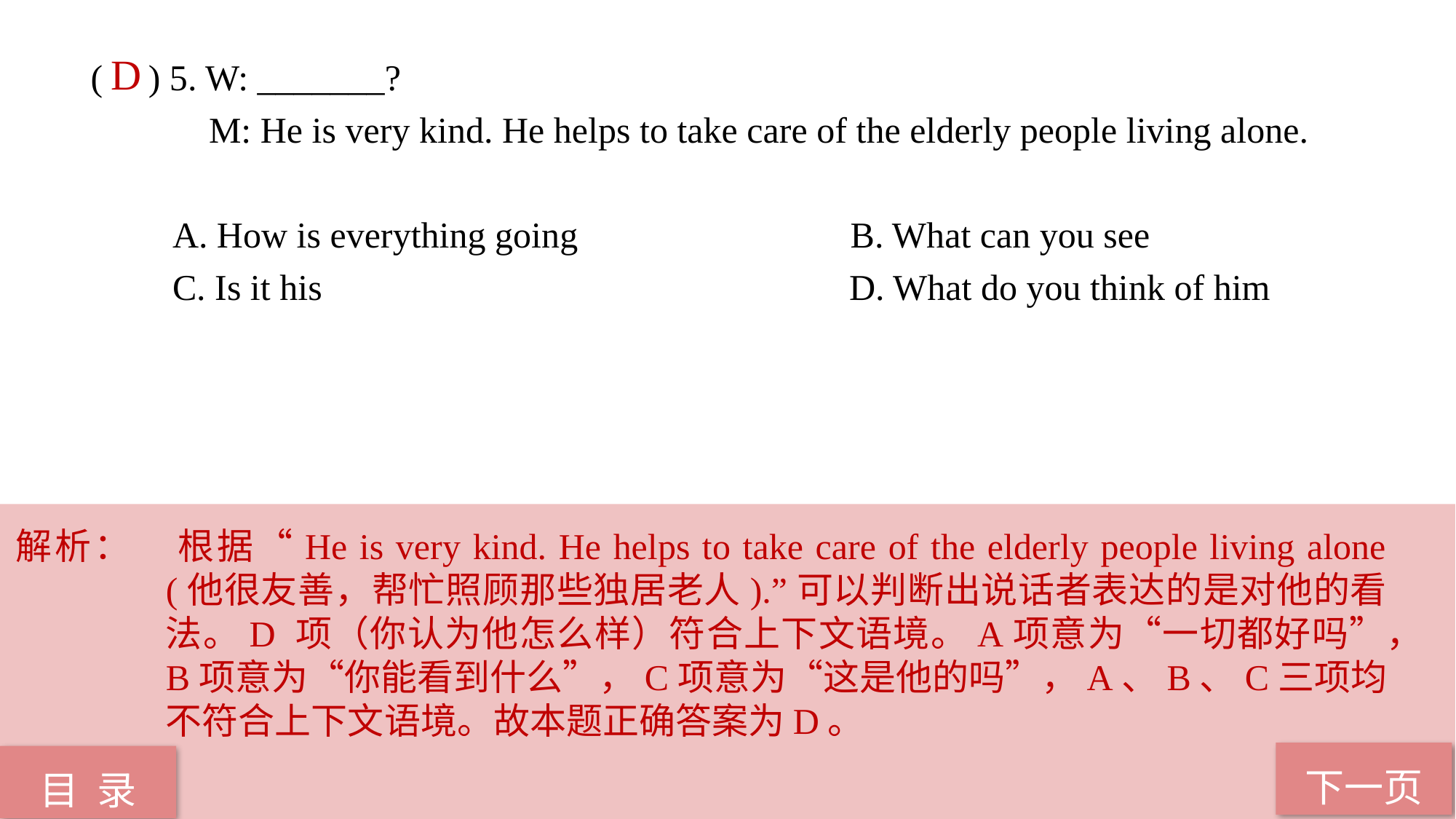

(     ) 5. W: _______?
             M: He is very kind. He helps to take care of the elderly people living alone.

         A. How is everything going                              B. What can you see
         C. Is it his                                                          D. What do you think of him
D
解析：	根据“He is very kind. He helps to take care of the elderly people living alone (他很友善，帮忙照顾那些独居老人).”可以判断出说话者表达的是对他的看法。D 项（你认为他怎么样）符合上下文语境。A项意为“一切都好吗”，B项意为“你能看到什么”，C项意为“这是他的吗”，A、B、C三项均不符合上下文语境。故本题正确答案为D。
下一页